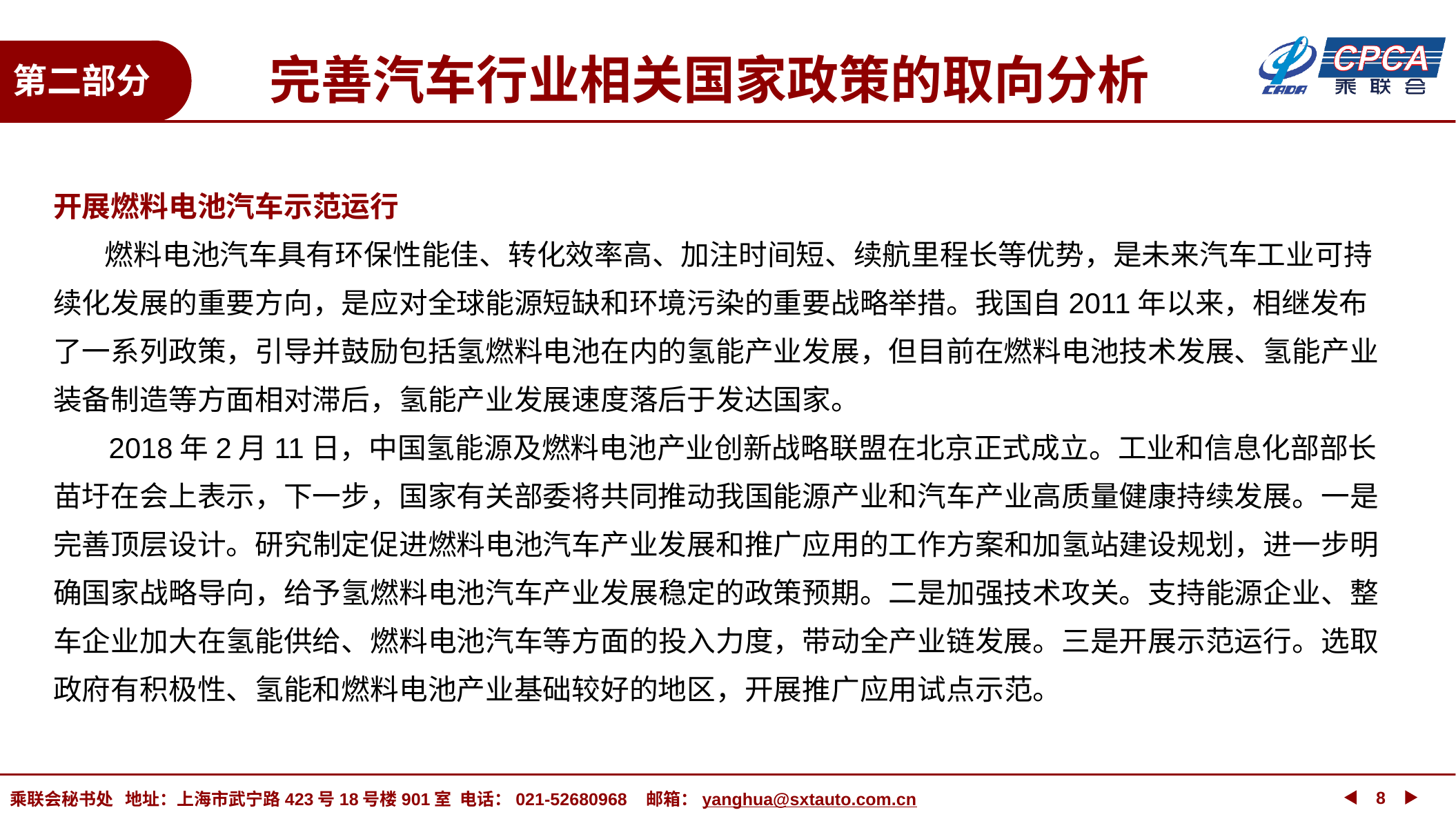

完善汽车行业相关国家政策的取向分析
第二部分
开展燃料电池汽车示范运行
       燃料电池汽车具有环保性能佳、转化效率高、加注时间短、续航里程长等优势，是未来汽车工业可持续化发展的重要方向，是应对全球能源短缺和环境污染的重要战略举措。我国自2011年以来，相继发布了一系列政策，引导并鼓励包括氢燃料电池在内的氢能产业发展，但目前在燃料电池技术发展、氢能产业装备制造等方面相对滞后，氢能产业发展速度落后于发达国家。
       2018年2月11日，中国氢能源及燃料电池产业创新战略联盟在北京正式成立。工业和信息化部部长苗圩在会上表示，下一步，国家有关部委将共同推动我国能源产业和汽车产业高质量健康持续发展。一是完善顶层设计。研究制定促进燃料电池汽车产业发展和推广应用的工作方案和加氢站建设规划，进一步明确国家战略导向，给予氢燃料电池汽车产业发展稳定的政策预期。二是加强技术攻关。支持能源企业、整车企业加大在氢能供给、燃料电池汽车等方面的投入力度，带动全产业链发展。三是开展示范运行。选取政府有积极性、氢能和燃料电池产业基础较好的地区，开展推广应用试点示范。